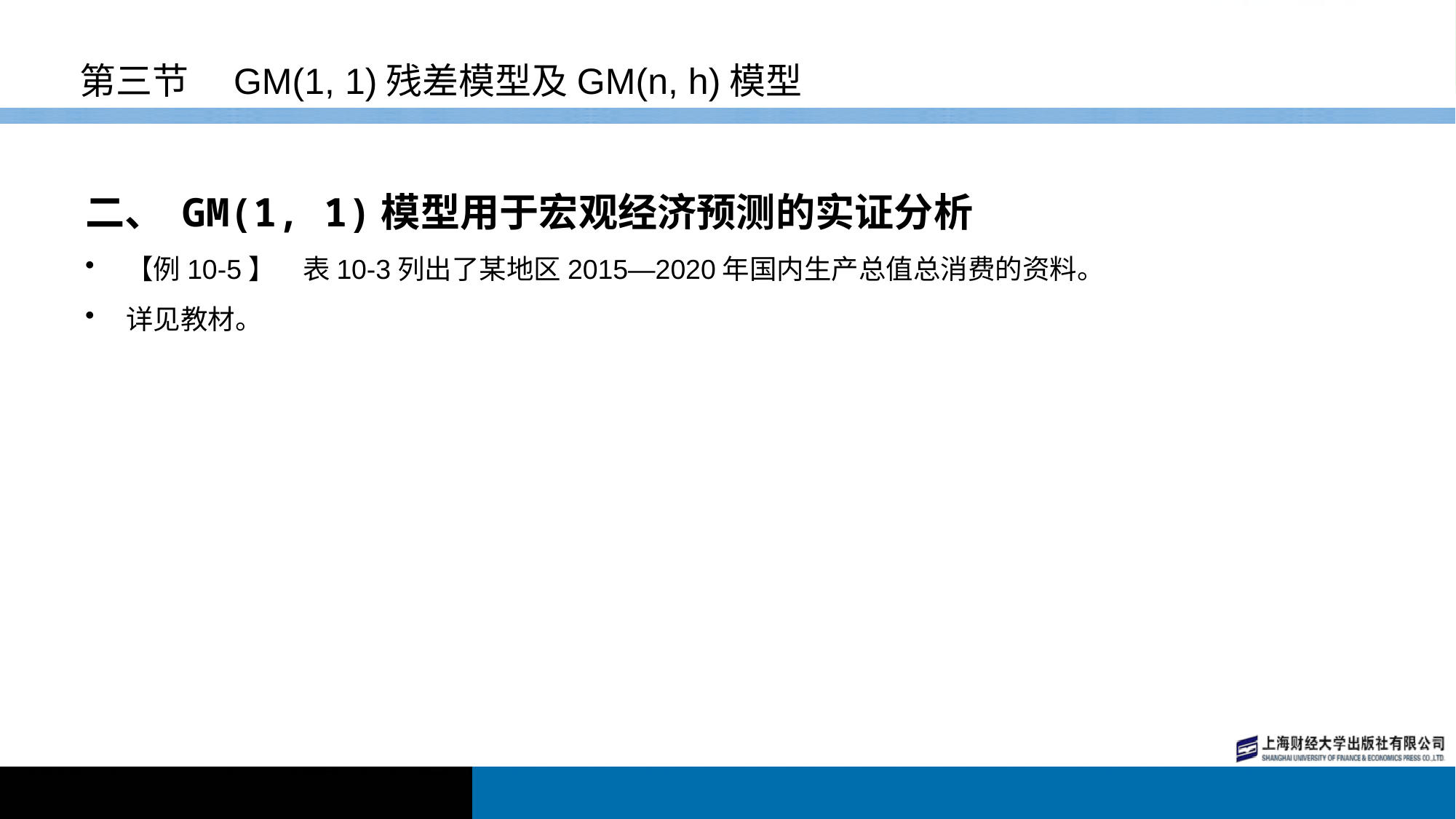

# 第三节　GM(1, 1)残差模型及GM(n, h)模型
二、 GM(1, 1)模型用于宏观经济预测的实证分析
【例10-5】　表10-3列出了某地区2015—2020年国内生产总值总消费的资料。
详见教材。
11